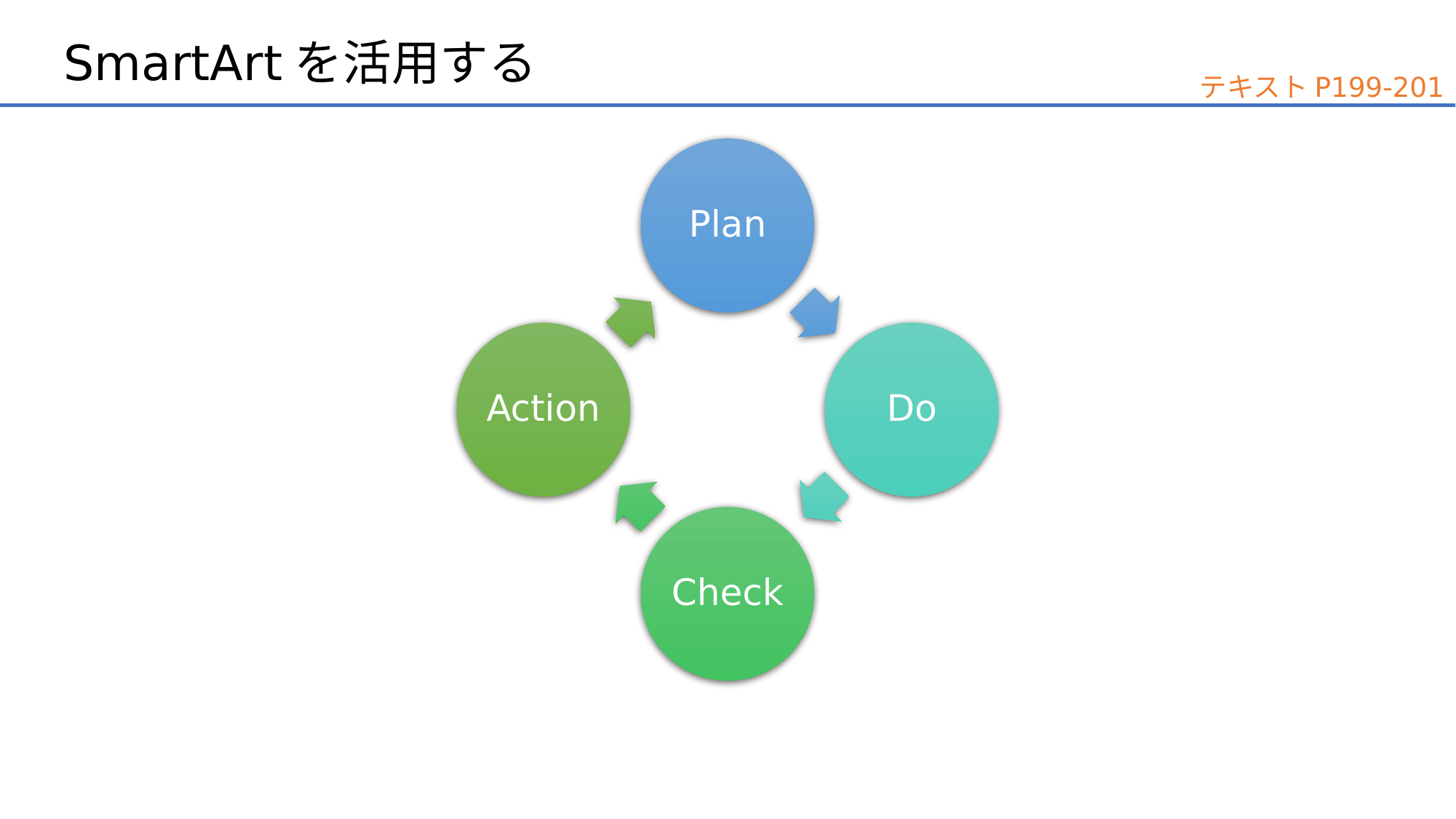

# SmartArtを活用する
テキストP199-201
Plan

Do

Check

Action